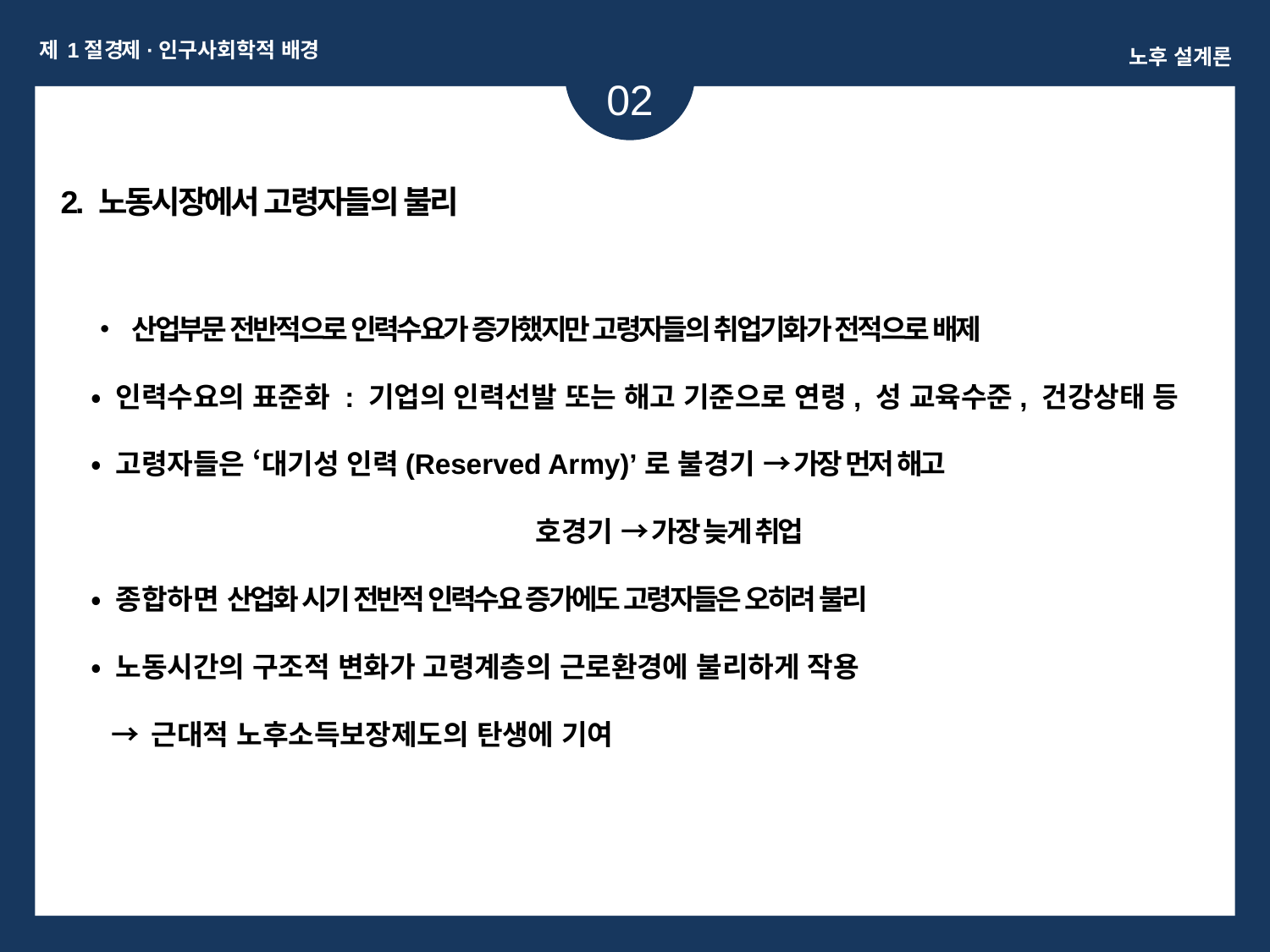

제 1절 경제 ∙ 인구사회학적 배경
노후 설계론
02

2. 노동시장에서 고령자들의 불리
• 산업부문 전반적으로 인력수요가 증가했지만 고령자들의 취업기화가 전적으로 배제
• 인력수요의 표준화 : 기업의 인력선발 또는 해고 기준으로 연령, 성 교육수준, 건강상태 등
• 고령자들은 ‘대기성 인력(Reserved Army)’로 불경기 → 가장 먼저 해고
                                                        호경기 → 가장 늦게 취업
• 종합하면 산업화 시기 전반적 인력수요 증가에도 고령자들은 오히려 불리
• 노동시간의 구조적 변화가 고령계층의 근로환경에 불리하게 작용
    → 근대적 노후소득보장제도의 탄생에 기여